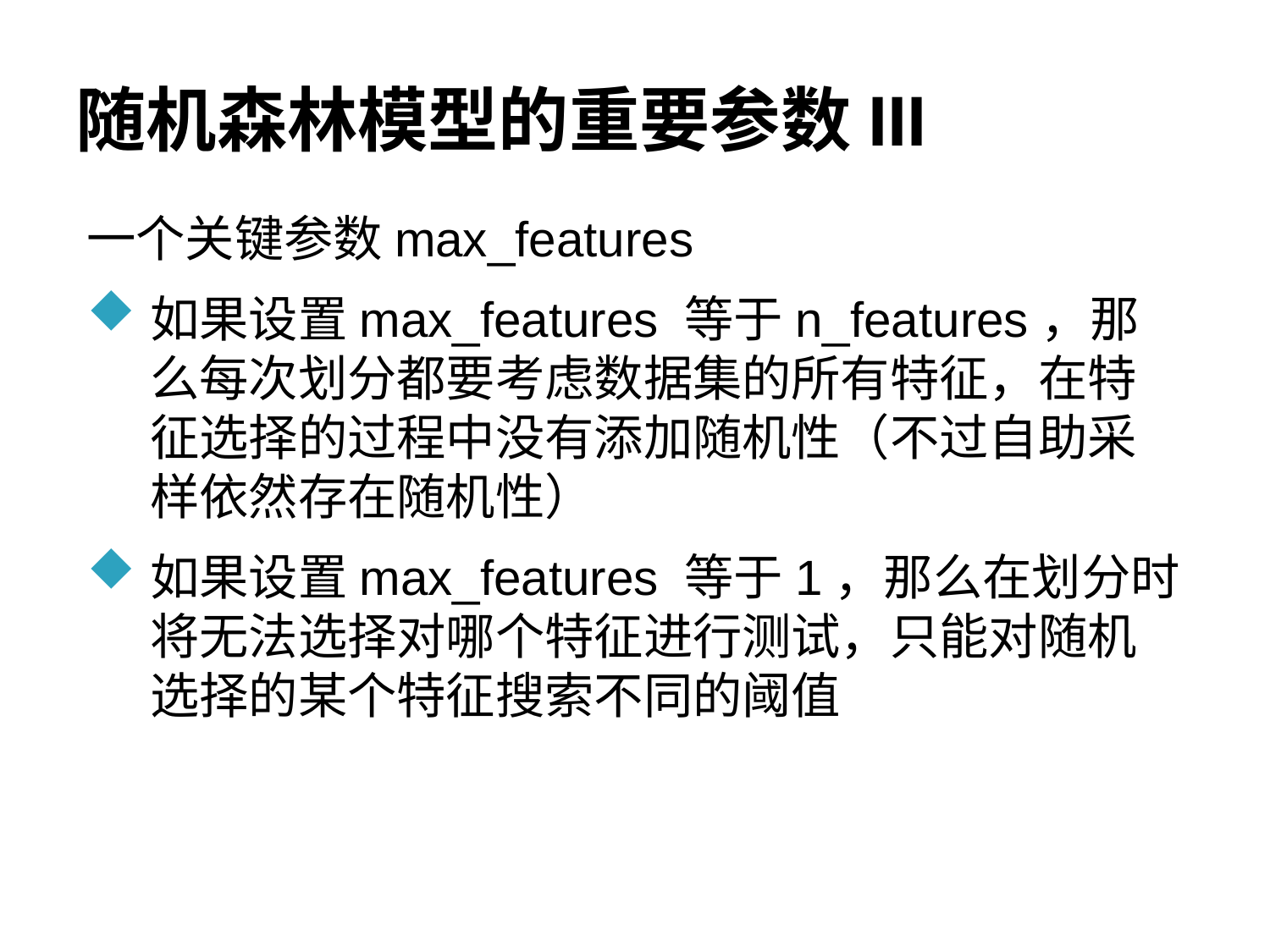

# 随机森林模型的重要参数III
一个关键参数max_features
如果设置max_features 等于n_features，那么每次划分都要考虑数据集的所有特征，在特征选择的过程中没有添加随机性（不过自助采样依然存在随机性）
如果设置max_features 等于1，那么在划分时将无法选择对哪个特征进行测试，只能对随机选择的某个特征搜索不同的阈值